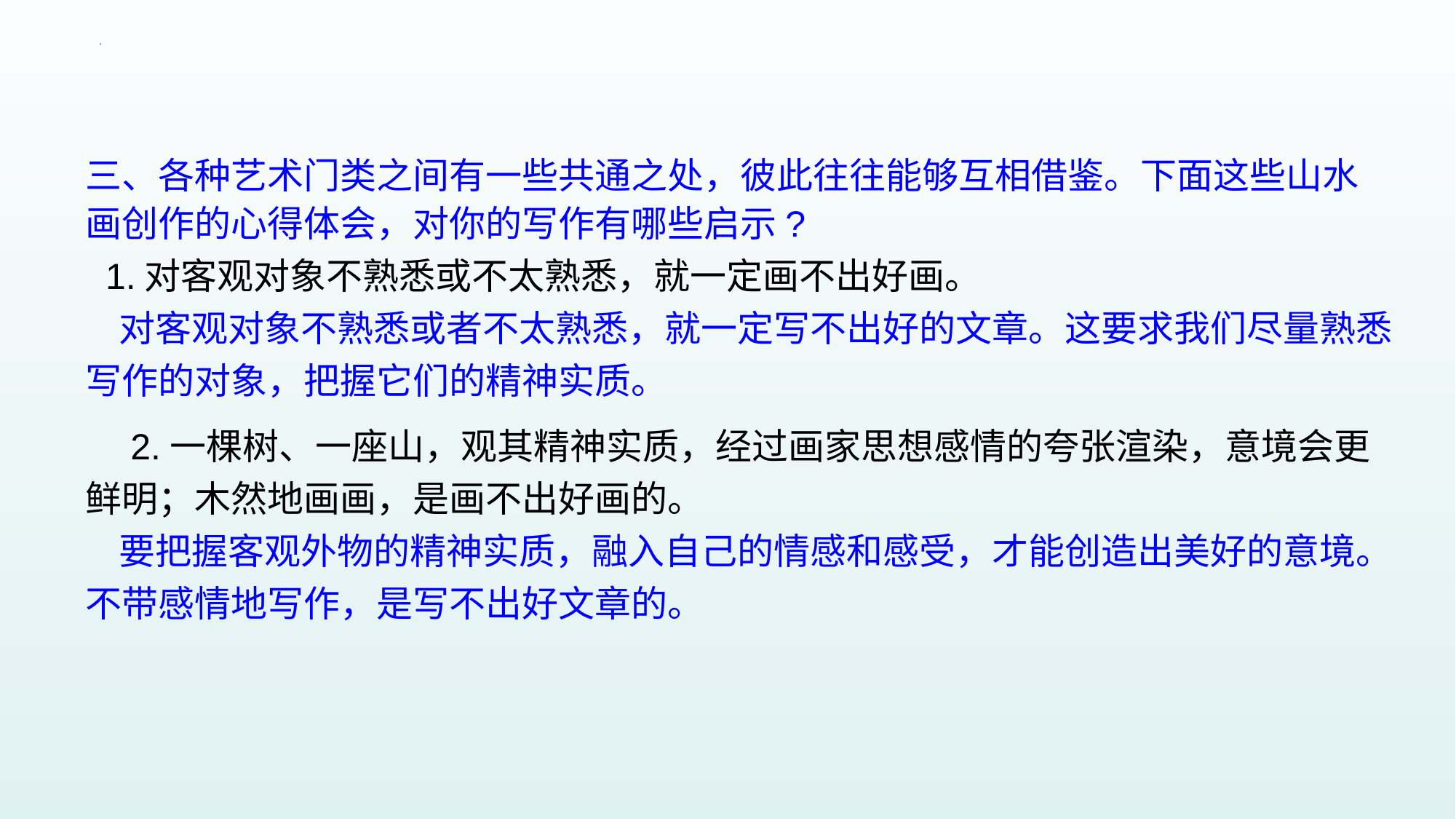

三、各种艺术门类之间有一些共通之处，彼此往往能够互相借鉴。下面这些山水画创作的心得体会，对你的写作有哪些启示?
  1.对客观对象不熟悉或不太熟悉，就一定画不出好画。
   对客观对象不熟悉或者不太熟悉，就一定写不出好的文章。这要求我们尽量熟悉写作的对象，把握它们的精神实质。

　2.一棵树、一座山，观其精神实质，经过画家思想感情的夸张渲染，意境会更鲜明；木然地画画，是画不出好画的。
   要把握客观外物的精神实质，融入自己的情感和感受，才能创造出美好的意境。 不带感情地写作，是写不出好文章的。